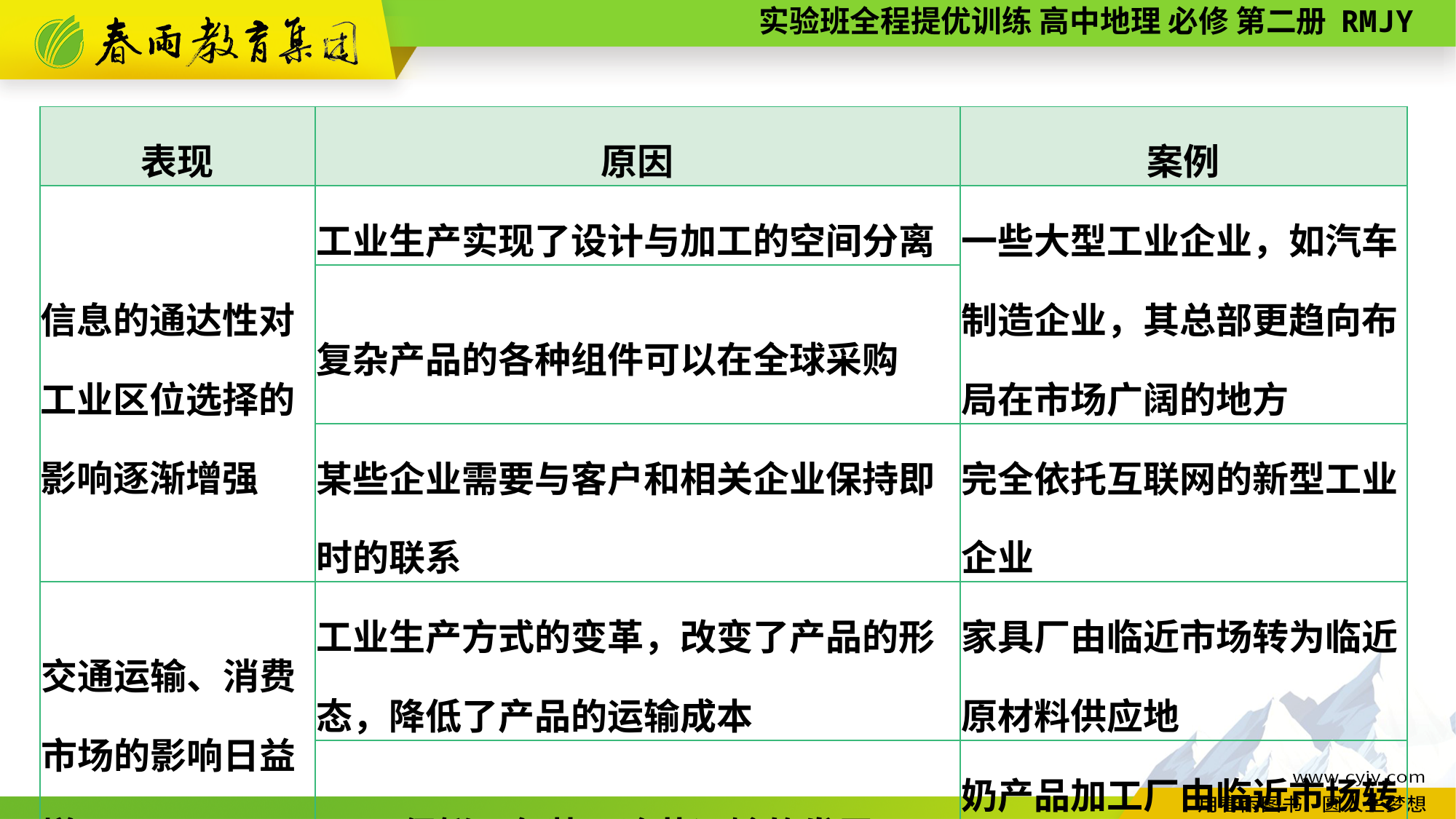

| 表现 | 原因 | 案例 |
| --- | --- | --- |
| 信息的通达性对工业区位选择的影响逐渐增强 | 工业生产实现了设计与加工的空间分离 | 一些大型工业企业，如汽车制造企业，其总部更趋向布局在市场广阔的地方 |
|  | 复杂产品的各种组件可以在全球采购 |  |
|  | 某些企业需要与客户和相关企业保持即时的联系 | 完全依托互联网的新型工业企业 |
| 交通运输、消费市场的影响日益增强 | 工业生产方式的变革，改变了产品的形态，降低了产品的运输成本 | 家具厂由临近市场转为临近原材料供应地 |
|  | 保鲜、包装、冷藏运输的发展 | 奶产品加工厂由临近市场转而临近优质原料地 |